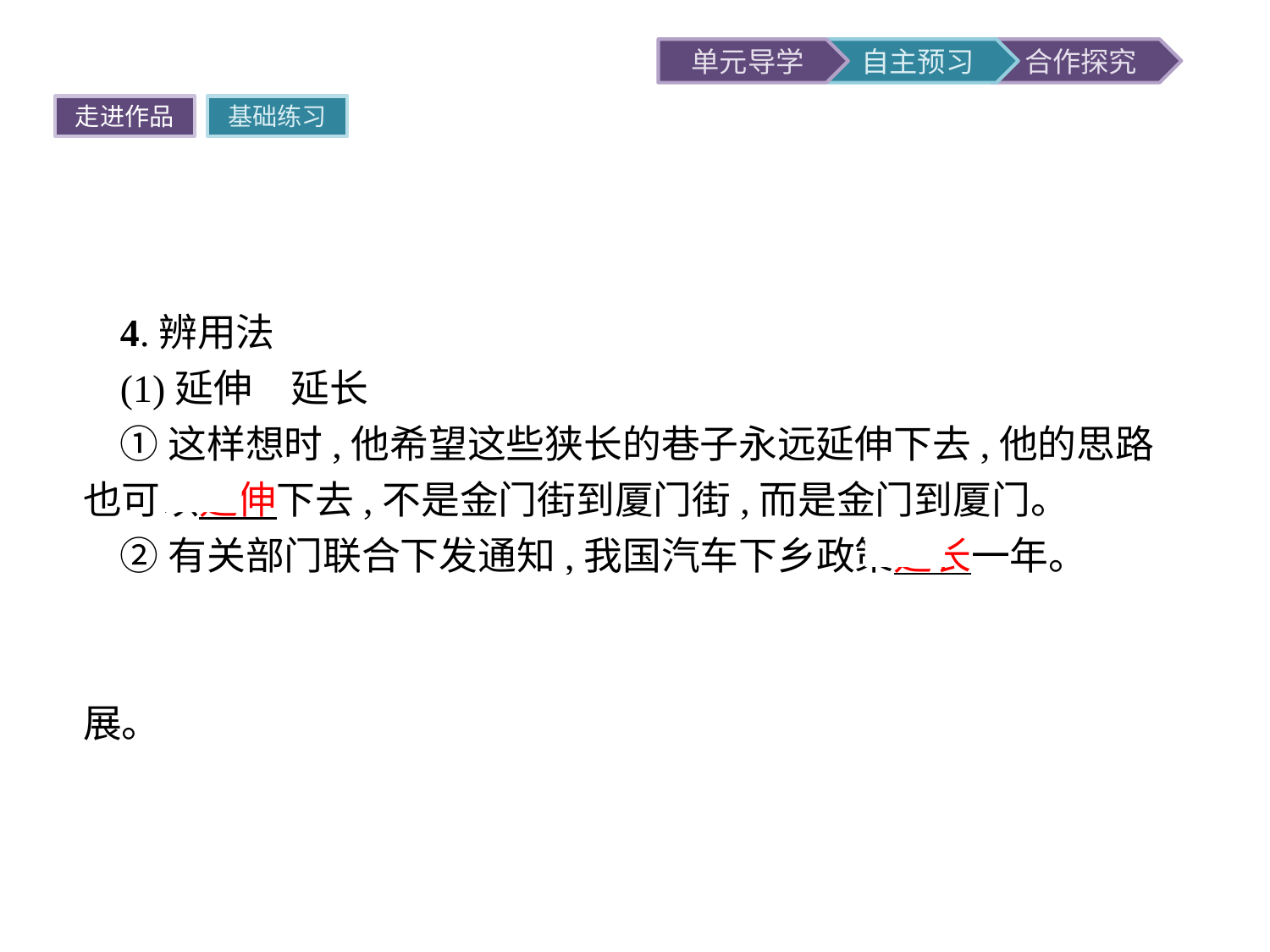

走进作品
基础练习
4.辨用法
(1)延伸　延长
①这样想时,他希望这些狭长的巷子永远延伸下去,他的思路也可以延伸下去,不是金门街到厦门街,而是金门到厦门。
②有关部门联合下发通知,我国汽车下乡政策延长一年。
提示二者都是动词,都有向长的方面发展的意思。“延伸”还有伸展的意思,强调动态;“延长”强调在原来的基础上有所发展。